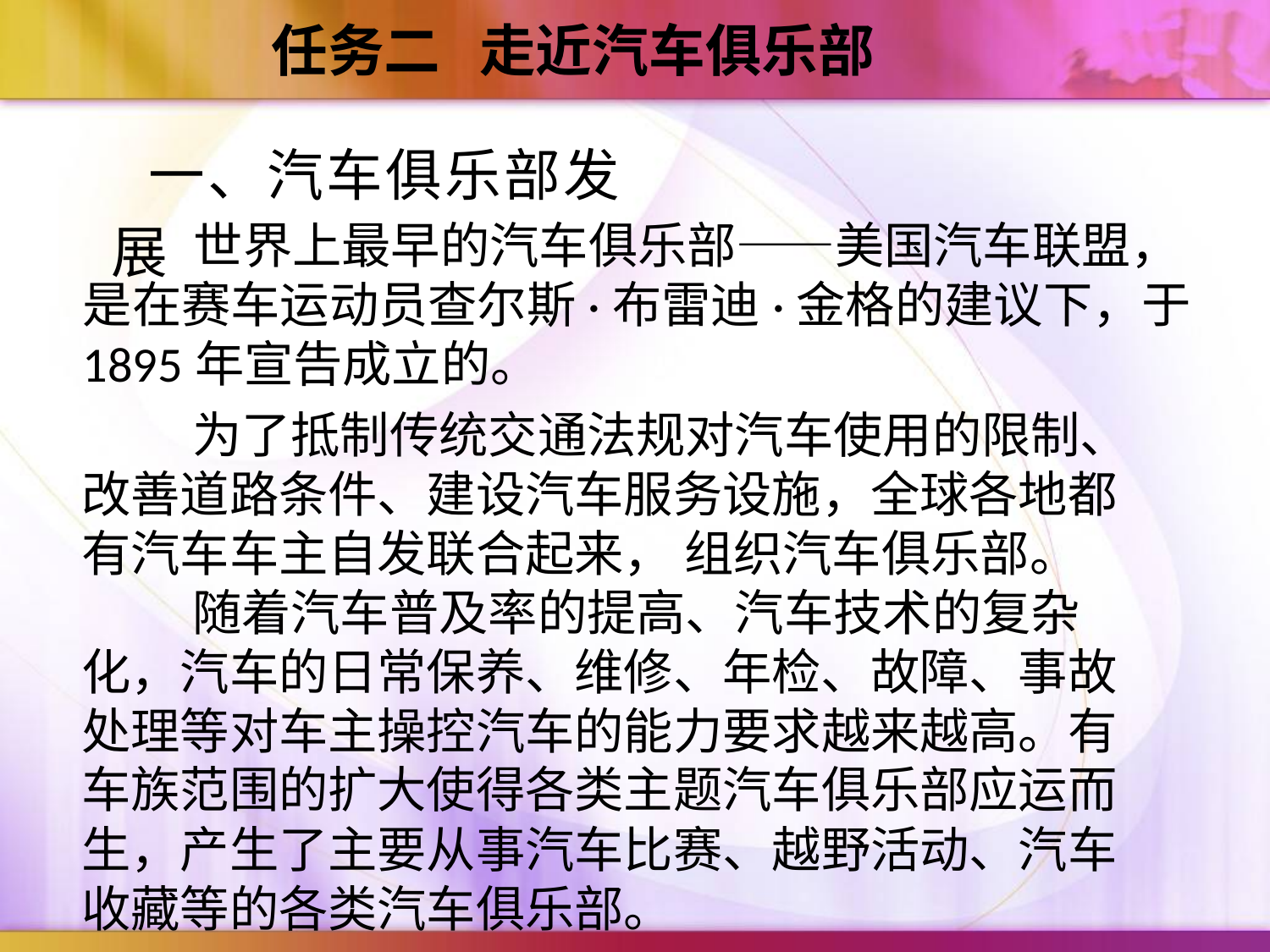

任务二   走近汽车俱乐部
一、汽车俱乐部发展
         世界上最早的汽车俱乐部——美国汽车联盟，是在赛车运动员查尔斯·布雷迪·金格的建议下，于1895年宣告成立的。
         为了抵制传统交通法规对汽车使用的限制、改善道路条件、建设汽车服务设施，全球各地都有汽车车主自发联合起来， 组织汽车俱乐部。
         随着汽车普及率的提高、汽车技术的复杂化，汽车的日常保养、维修、年检、故障、事故处理等对车主操控汽车的能力要求越来越高。有车族范围的扩大使得各类主题汽车俱乐部应运而生，产生了主要从事汽车比赛、越野活动、汽车收藏等的各类汽车俱乐部。